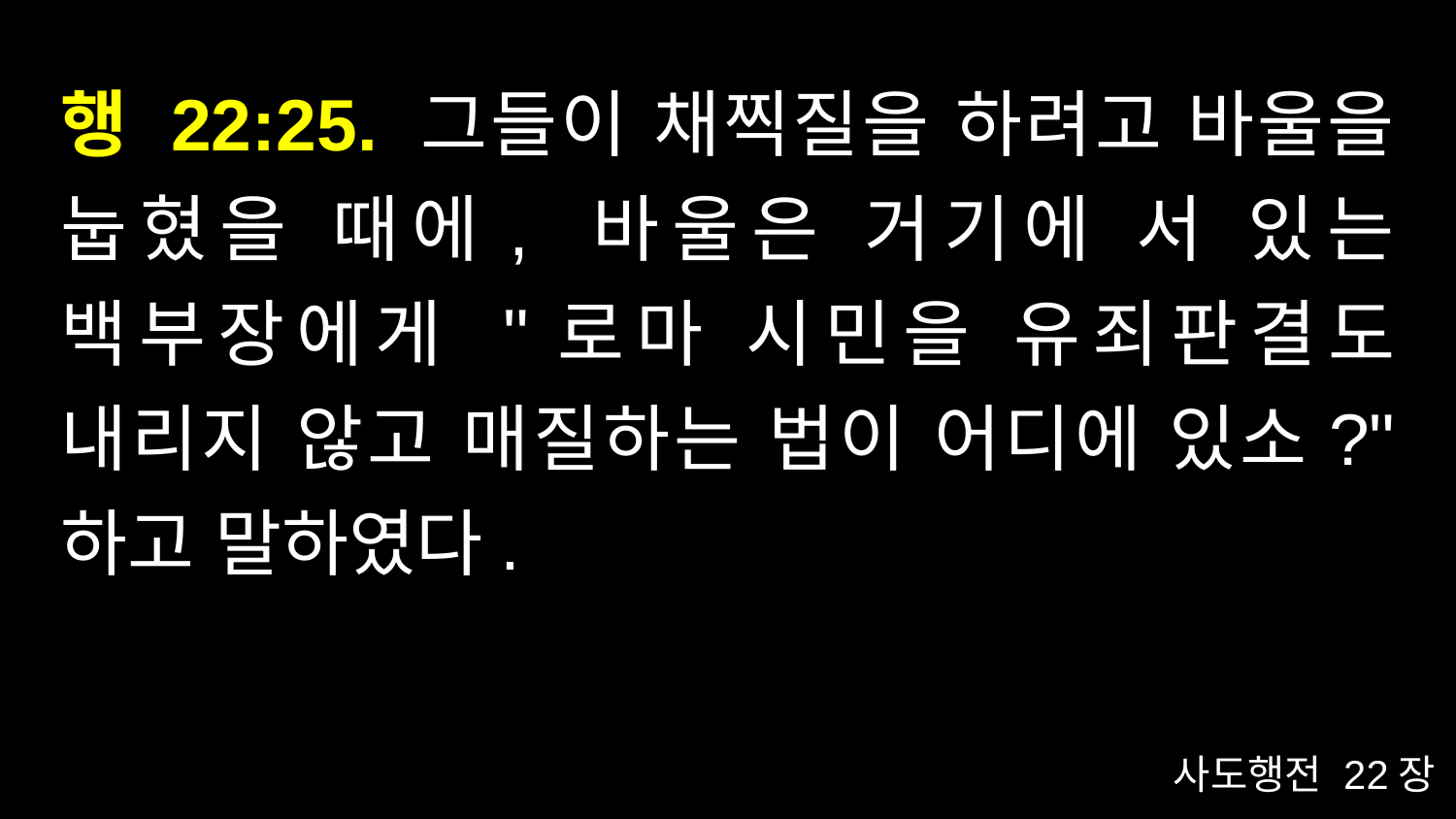

# 행 22:25. 그들이 채찍질을 하려고 바울을 눕혔을 때에, 바울은 거기에 서 있는 백부장에게 "로마 시민을 유죄판결도 내리지 않고 매질하는 법이 어디에 있소?" 하고 말하였다.
사도행전 22장